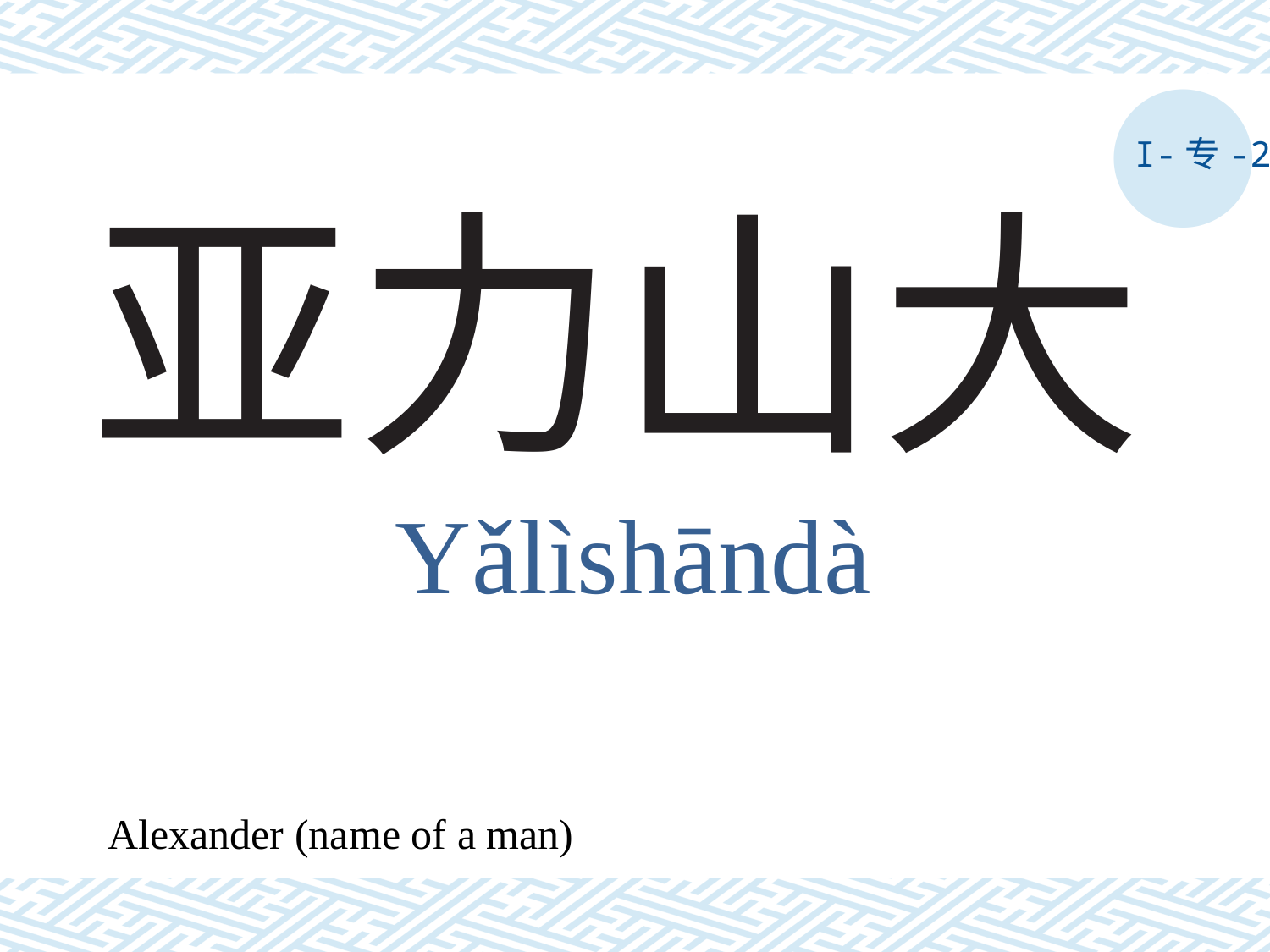

I-专-2

# 亚力山大
Yǎlìshāndà
Alexander (name of a man)